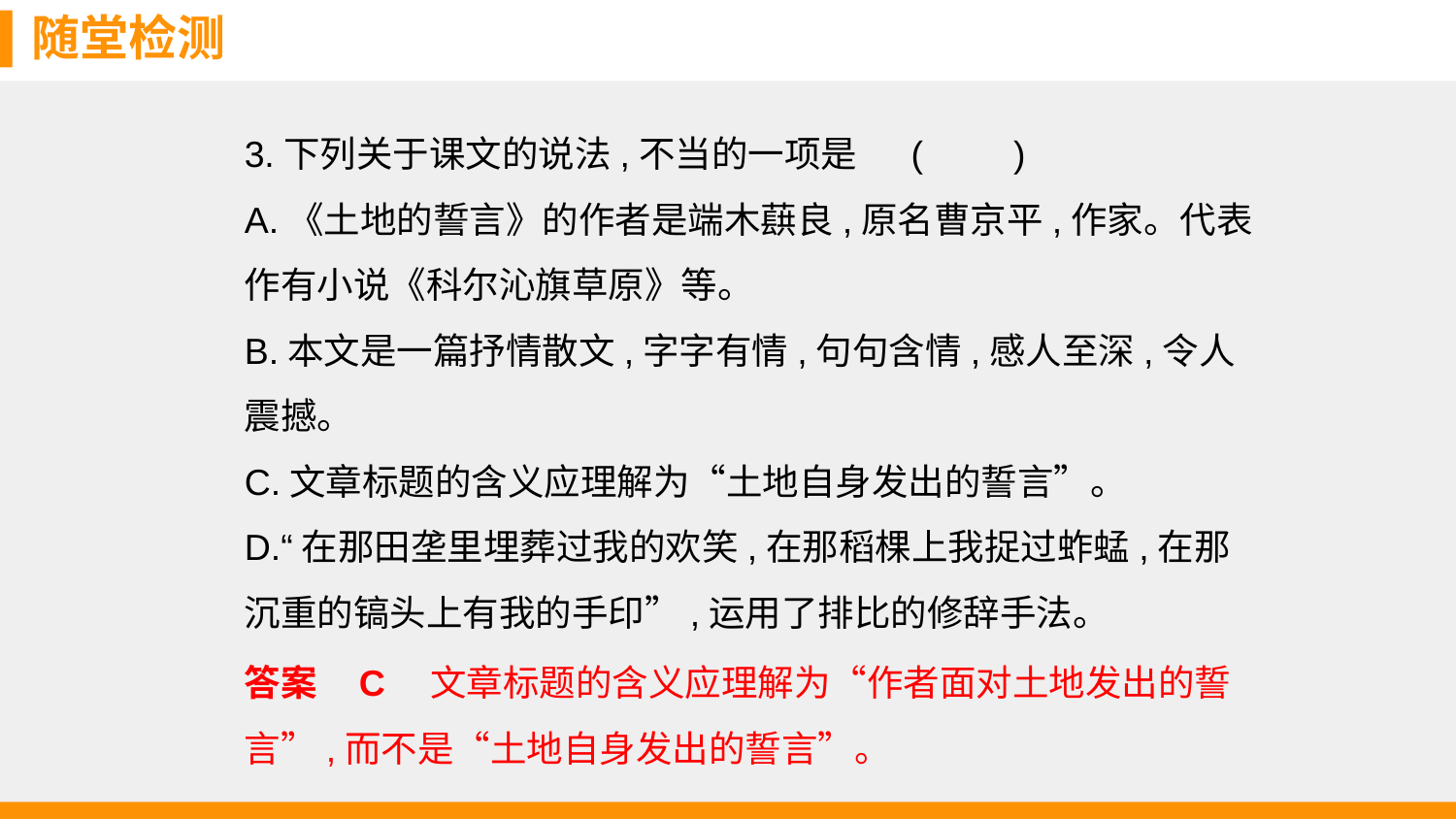

随堂检测
3.下列关于课文的说法,不当的一项是 (　　)
A.《土地的誓言》的作者是端木蕻良,原名曹京平,作家。代表作有小说《科尔沁旗草原》等。
B.本文是一篇抒情散文,字字有情,句句含情,感人至深,令人震撼。
C.文章标题的含义应理解为“土地自身发出的誓言”。
D.“在那田垄里埋葬过我的欢笑,在那稻棵上我捉过蚱蜢,在那沉重的镐头上有我的手印”,运用了排比的修辞手法。
答案    C　文章标题的含义应理解为“作者面对土地发出的誓言”,而不是“土地自身发出的誓言”。